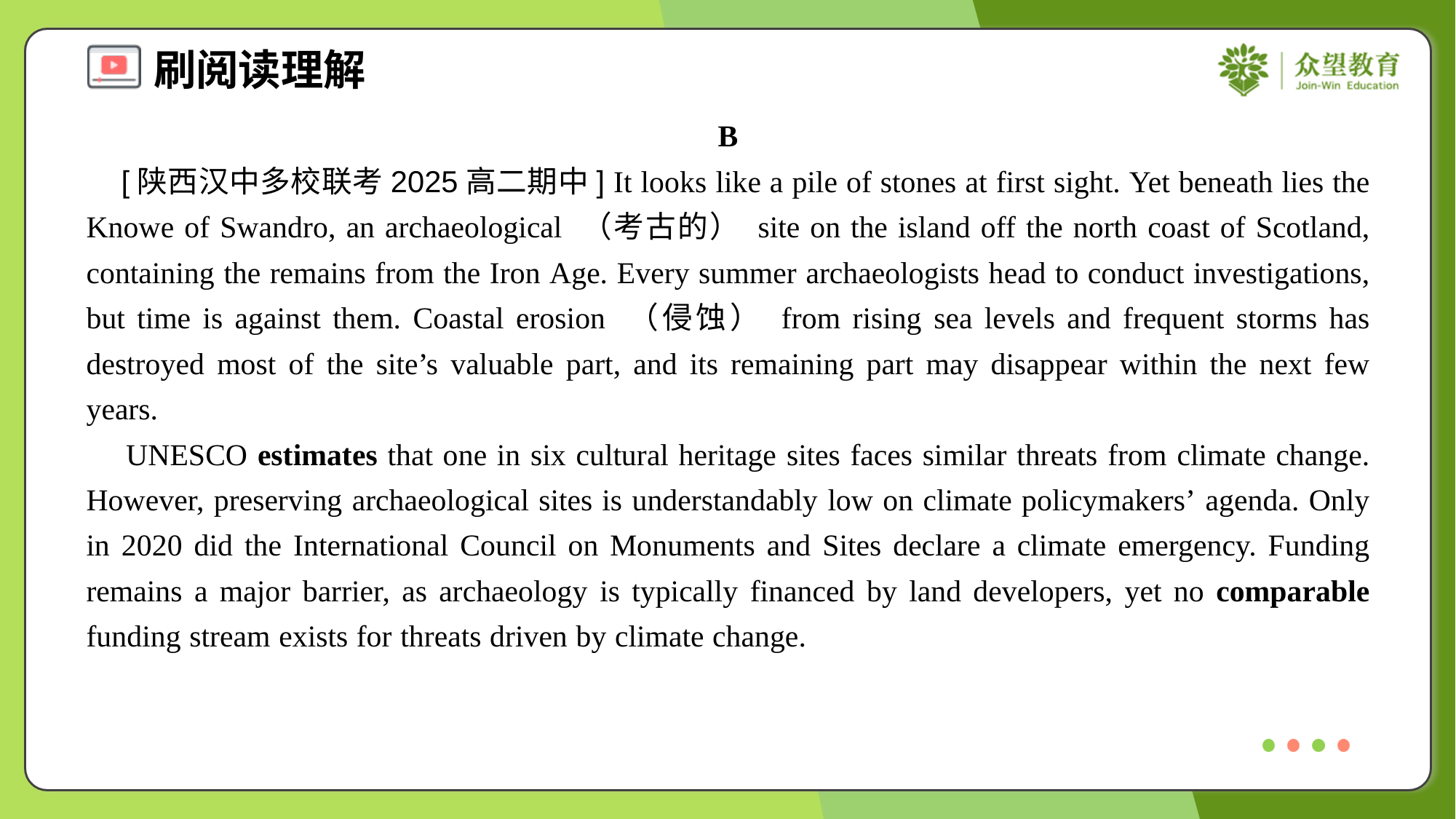

B
    [陕西汉中多校联考2025高二期中] It looks like a pile of stones at first sight. Yet beneath lies the Knowe of Swandro, an archaeological （考古的） site on the island off the north coast of Scotland, containing the remains from the Iron Age. Every summer archaeologists head to conduct investigations, but time is against them. Coastal erosion （侵蚀） from rising sea levels and frequent storms has destroyed most of the site’s valuable part, and its remaining part may disappear within the next few years.
    UNESCO estimates that one in six cultural heritage sites faces similar threats from climate change. However, preserving archaeological sites is understandably low on climate policymakers’ agenda. Only in 2020 did the International Council on Monuments and Sites declare a climate emergency. Funding remains a major barrier, as archaeology is typically financed by land developers, yet no comparable funding stream exists for threats driven by climate change.